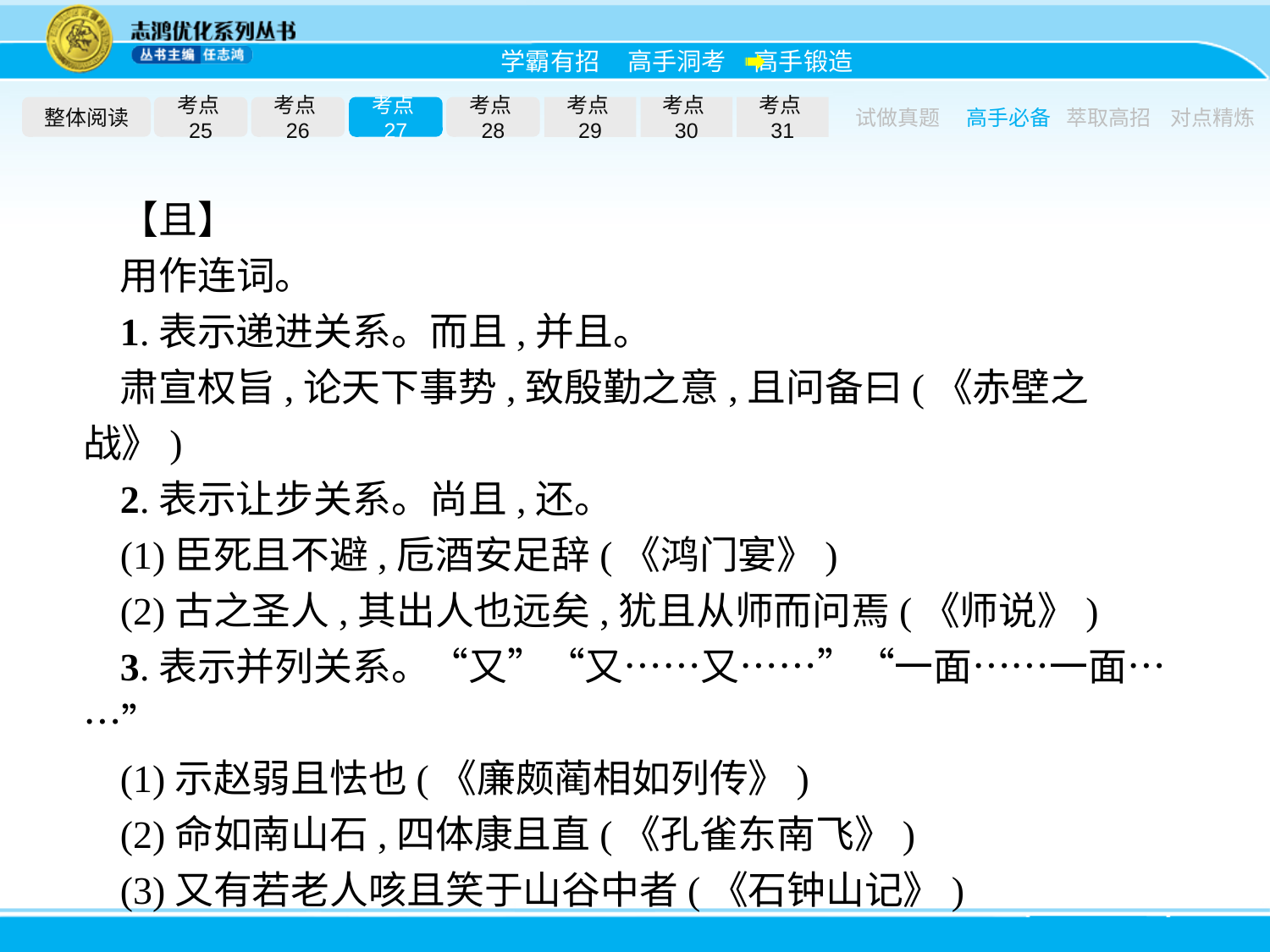

整体阅读
考点25
考点26
考点27
考点28
考点29
考点30
考点31
试做真题
高手必备
萃取高招
对点精炼
【且】
用作连词。
1.表示递进关系。而且,并且。
肃宣权旨,论天下事势,致殷勤之意,且问备曰(《赤壁之战》)
2.表示让步关系。尚且,还。
(1)臣死且不避,卮酒安足辞(《鸿门宴》)
(2)古之圣人,其出人也远矣,犹且从师而问焉(《师说》)
3.表示并列关系。“又”“又……又……”“一面……一面……”
(1)示赵弱且怯也(《廉颇蔺相如列传》)
(2)命如南山石,四体康且直(《孔雀东南飞》)
(3)又有若老人咳且笑于山谷中者(《石钟山记》)